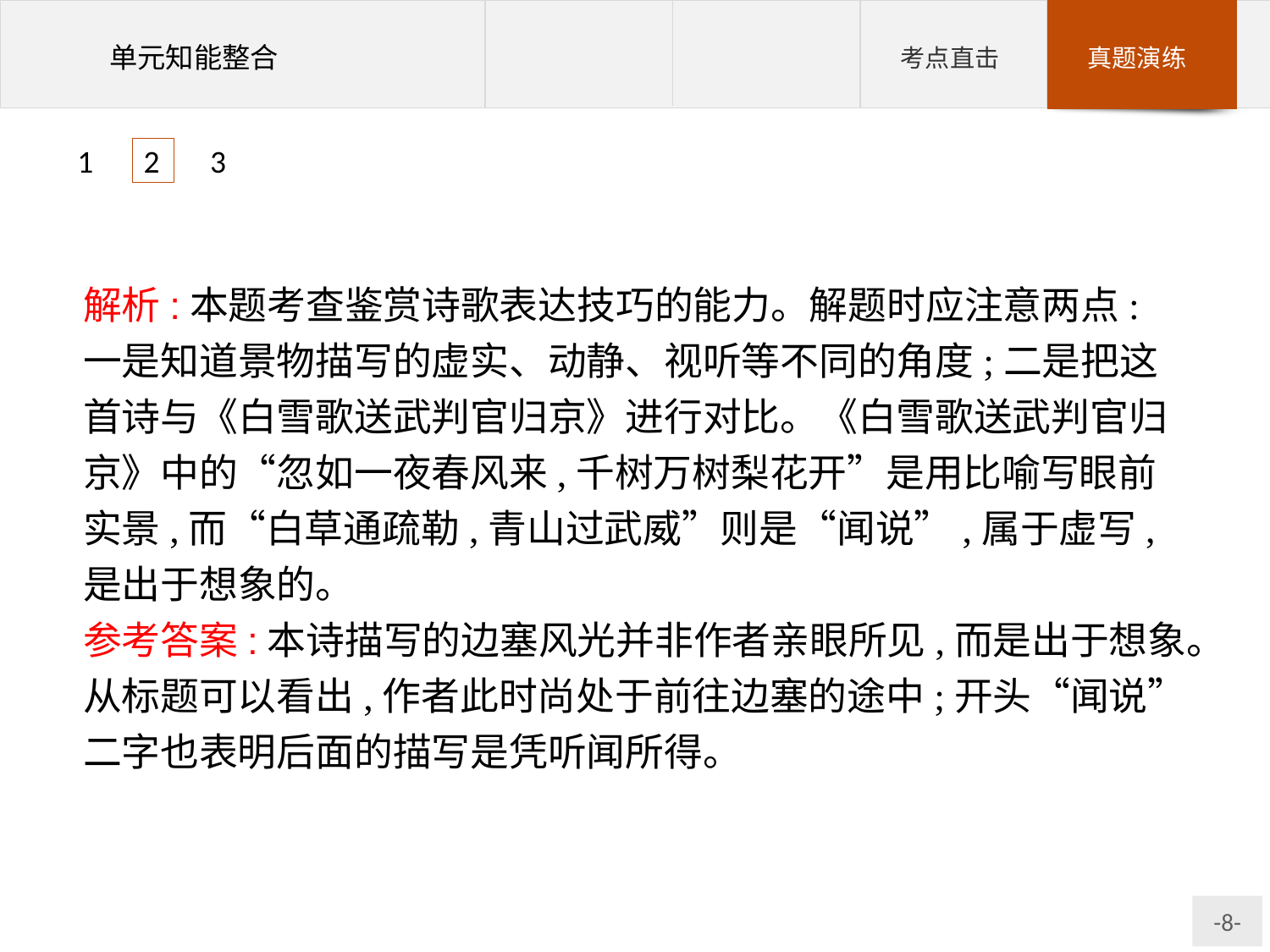

1       2       3

解析:本题考查鉴赏诗歌表达技巧的能力。解题时应注意两点:一是知道景物描写的虚实、动静、视听等不同的角度;二是把这首诗与《白雪歌送武判官归京》进行对比。《白雪歌送武判官归京》中的“忽如一夜春风来,千树万树梨花开”是用比喻写眼前实景,而“白草通疏勒,青山过武威”则是“闻说”,属于虚写,是出于想象的。
参考答案:本诗描写的边塞风光并非作者亲眼所见,而是出于想象。从标题可以看出,作者此时尚处于前往边塞的途中;开头“闻说”二字也表明后面的描写是凭听闻所得。